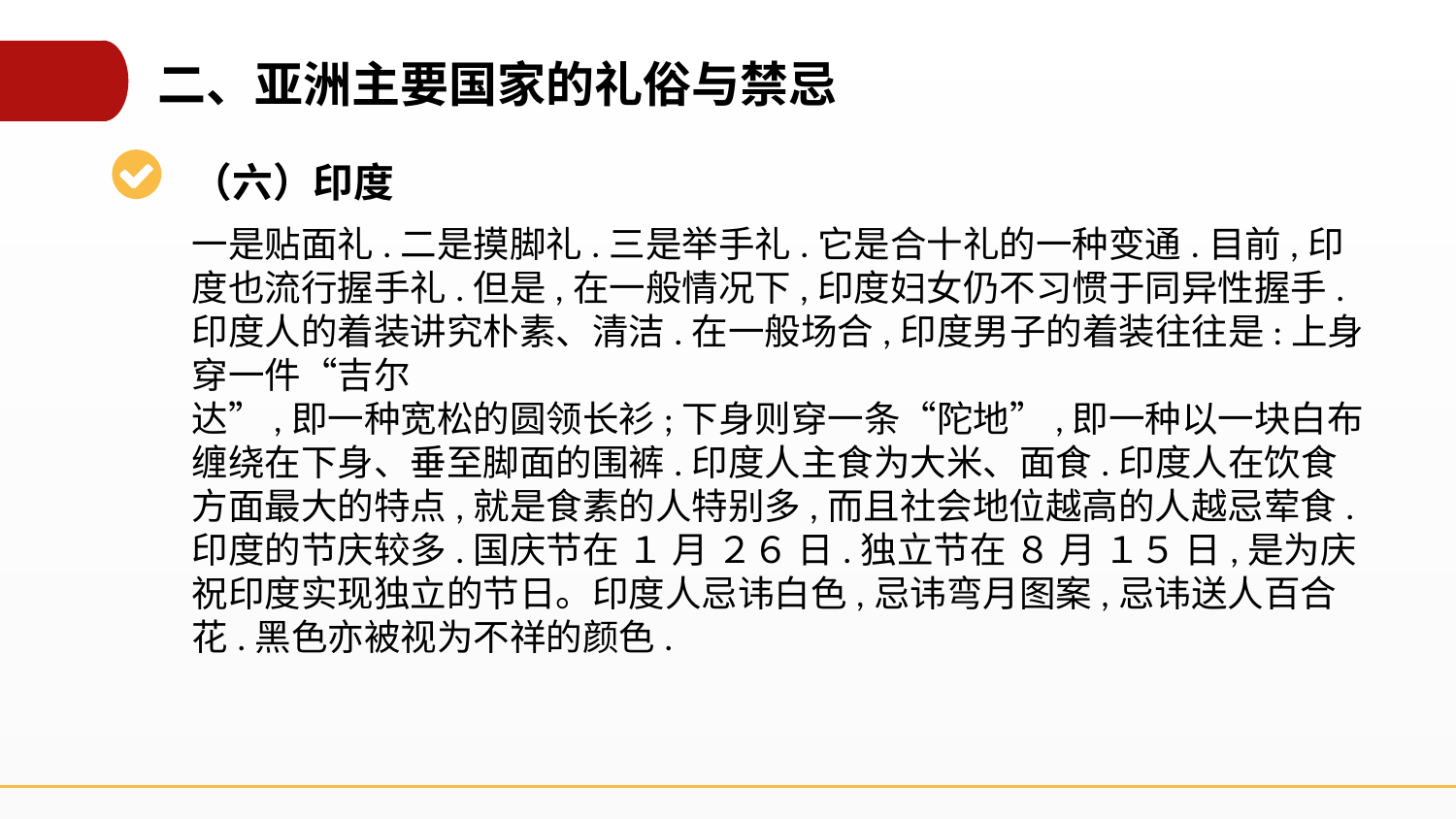

二、亚洲主要国家的礼俗与禁忌

（六）印度
一是贴面礼.二是摸脚礼.三是举手礼.它是合十礼的一种变通.目前,印度也流行握手礼.但是,在一般情况下,印度妇女仍不习惯于同异性握手.印度人的着装讲究朴素、清洁.在一般场合,印度男子的着装往往是:上身穿一件“吉尔
达”,即一种宽松的圆领长衫;下身则穿一条“陀地”,即一种以一块白布缠绕在下身、垂至脚面的围裤.印度人主食为大米、面食.印度人在饮食方面最大的特点,就是食素的人特别多,而且社会地位越高的人越忌荤食.印度的节庆较多.国庆节在 １ 月 ２６ 日.独立节在 ８ 月 １５ 日,是为庆祝印度实现独立的节日。印度人忌讳白色,忌讳弯月图案,忌讳送人百合花.黑色亦被视为不祥的颜色.